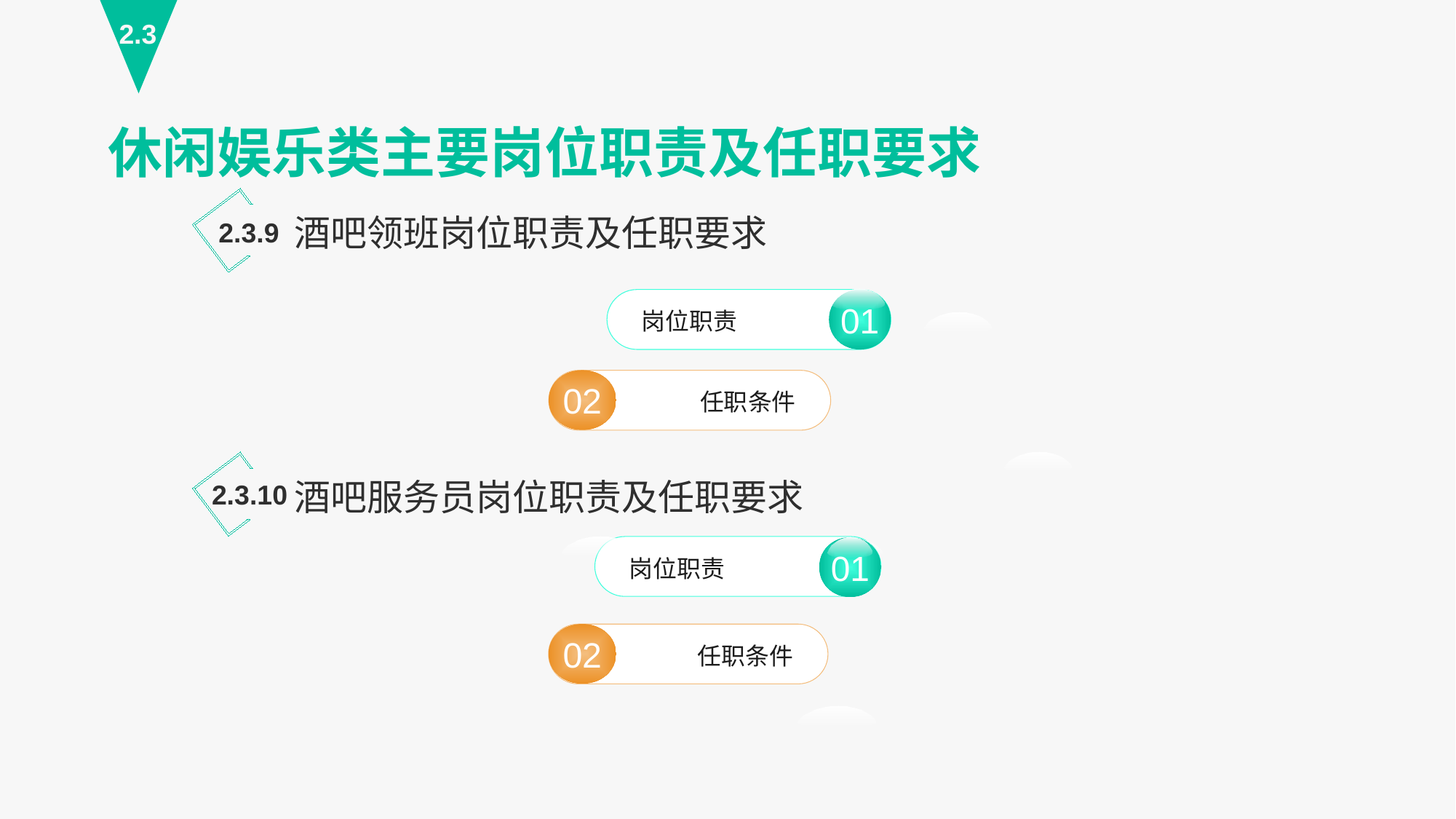

2.3
休闲娱乐类主要岗位职责及任职要求

酒吧领班岗位职责及任职要求
2.3.9

01
岗位职责
01

02
任职条件

酒吧服务员岗位职责及任职要求
2.3.10

岗位职责

02
任职条件